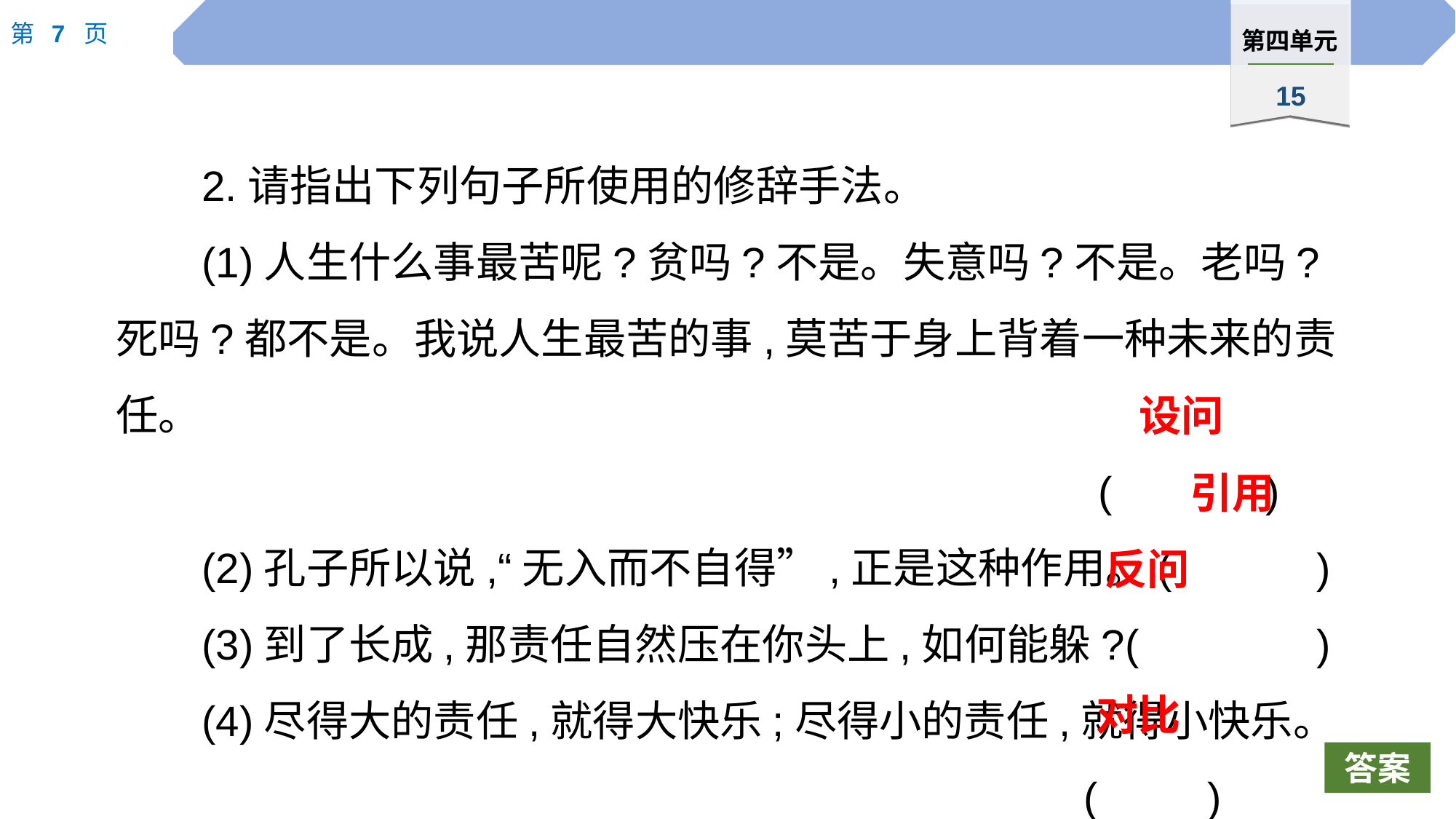

2.请指出下列句子所使用的修辞手法。
(1)人生什么事最苦呢?贫吗?不是。失意吗?不是。老吗?死吗?都不是。我说人生最苦的事,莫苦于身上背着一种未来的责任。
									(             )
(2)孔子所以说,“无入而不自得”,正是这种作用。(		)
(3)到了长成,那责任自然压在你头上,如何能躲?(		)
(4)尽得大的责任,就得大快乐;尽得小的责任,就得小快乐。
								        (		)
设问
引用
反问
对比
答案